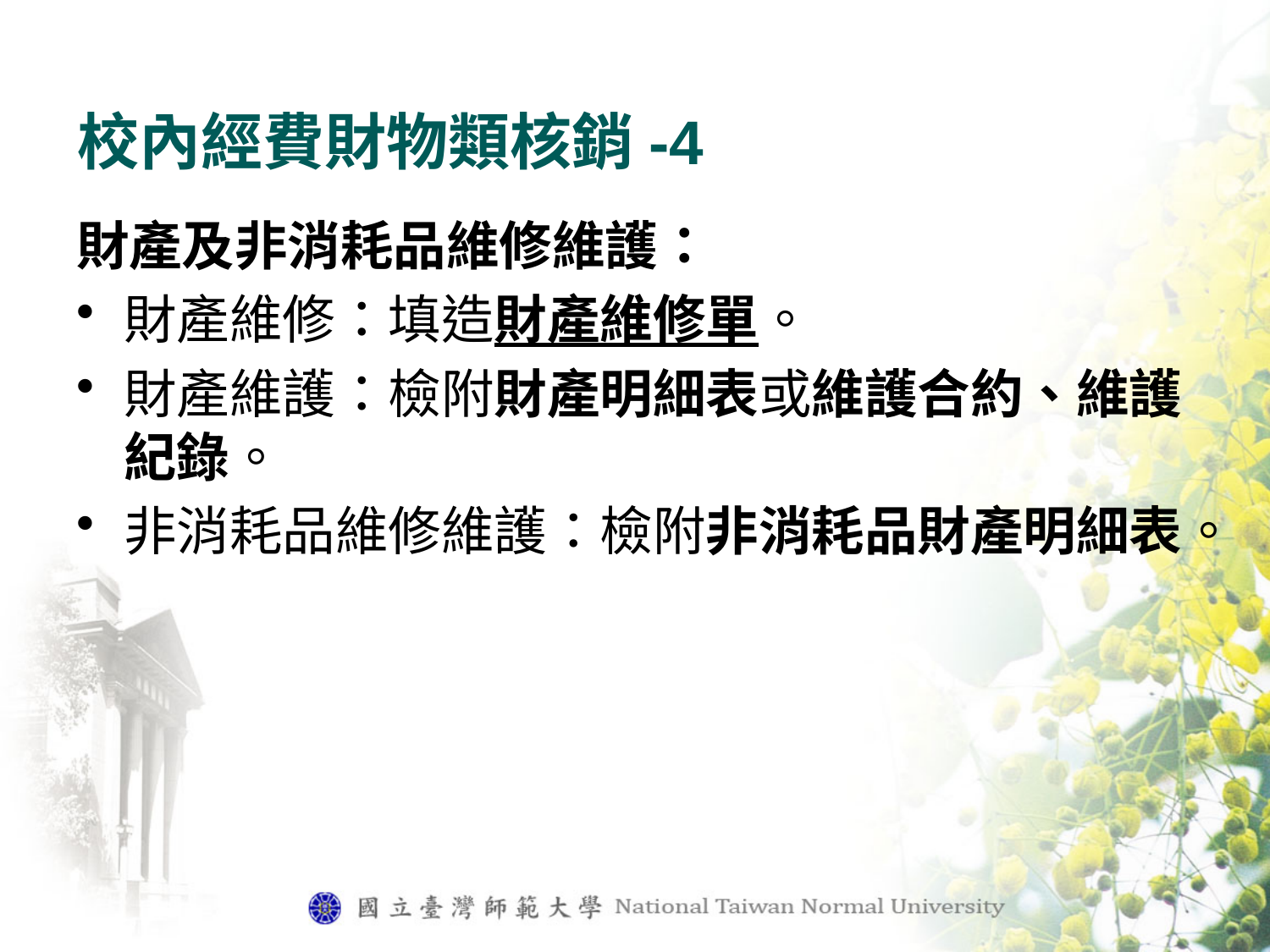

# 校內經費財物類核銷-4
財產及非消耗品維修維護：
財產維修：填造財產維修單。
財產維護：檢附財產明細表或維護合約、維護紀錄。
非消耗品維修維護：檢附非消耗品財產明細表。